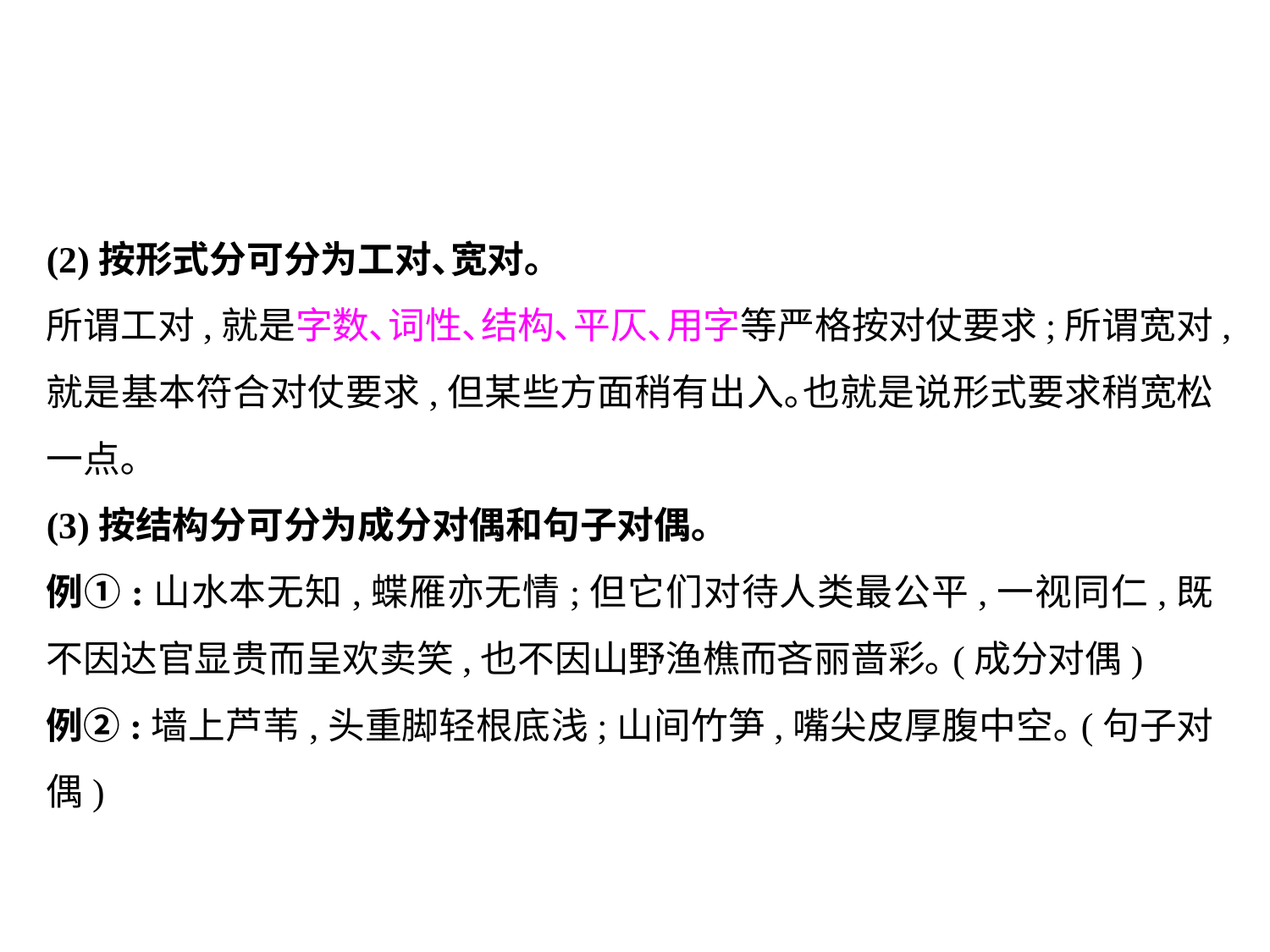

(2)按形式分可分为工对､宽对｡
所谓工对,就是字数､词性､结构､平仄､用字等严格按对仗要求;所谓宽对,就是基本符合对仗要求,但某些方面稍有出入｡也就是说形式要求稍宽松一点｡
(3)按结构分可分为成分对偶和句子对偶｡
例①:山水本无知,蝶雁亦无情;但它们对待人类最公平,一视同仁,既不因达官显贵而呈欢卖笑,也不因山野渔樵而吝丽啬彩｡(成分对偶)
例②:墙上芦苇,头重脚轻根底浅;山间竹笋,嘴尖皮厚腹中空｡(句子对偶)